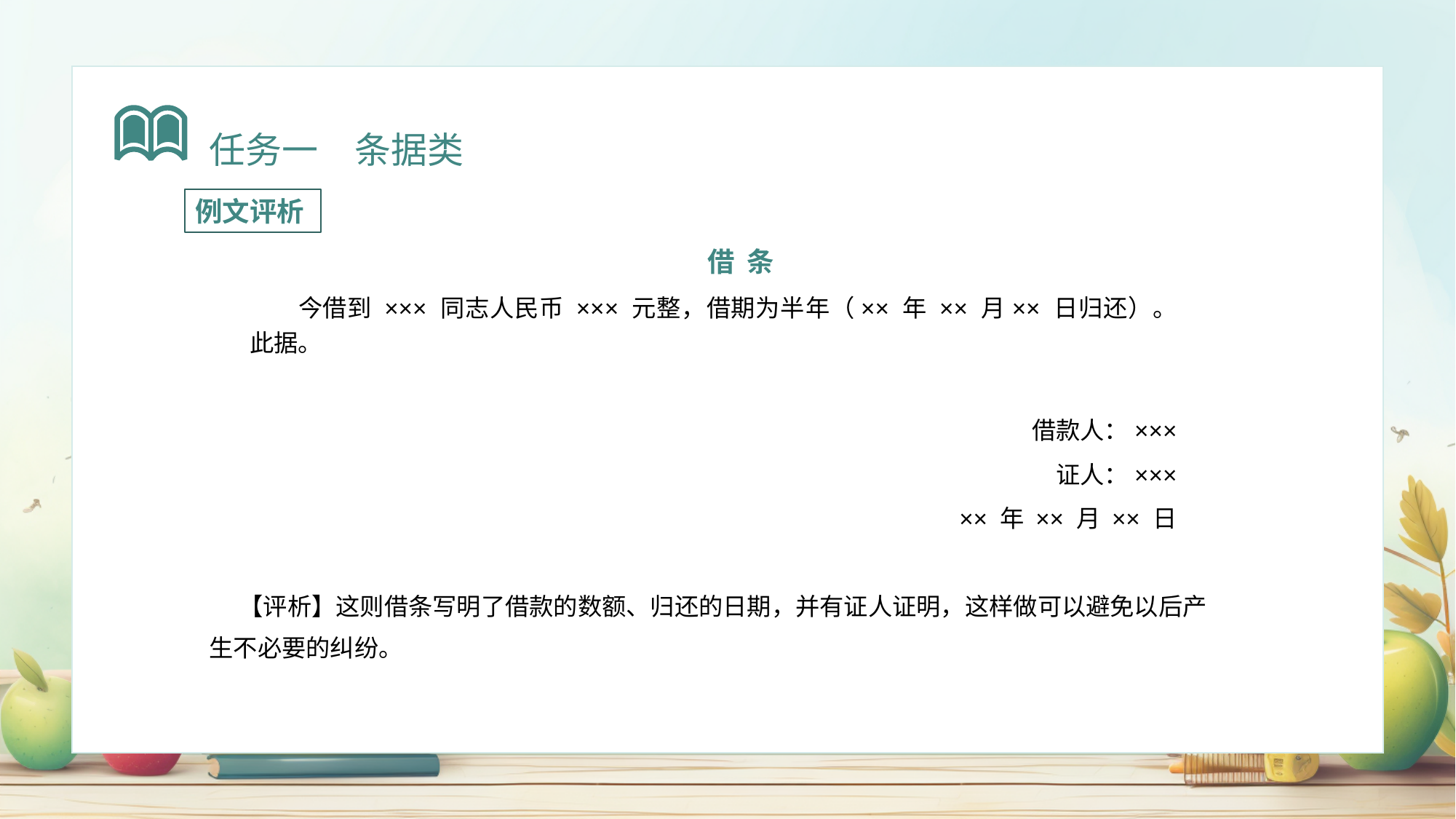

任务一　条据类

例文评析
借  条
今借到 ××× 同志人民币 ××× 元整，借期为半年（×× 年 ×× 月×× 日归还）。此据。

借款人：×××
证人：×××
×× 年 ×× 月 ×× 日
    【评析】这则借条写明了借款的数额、归还的日期，并有证人证明，这样做可以避免以后产生不必要的纠纷。